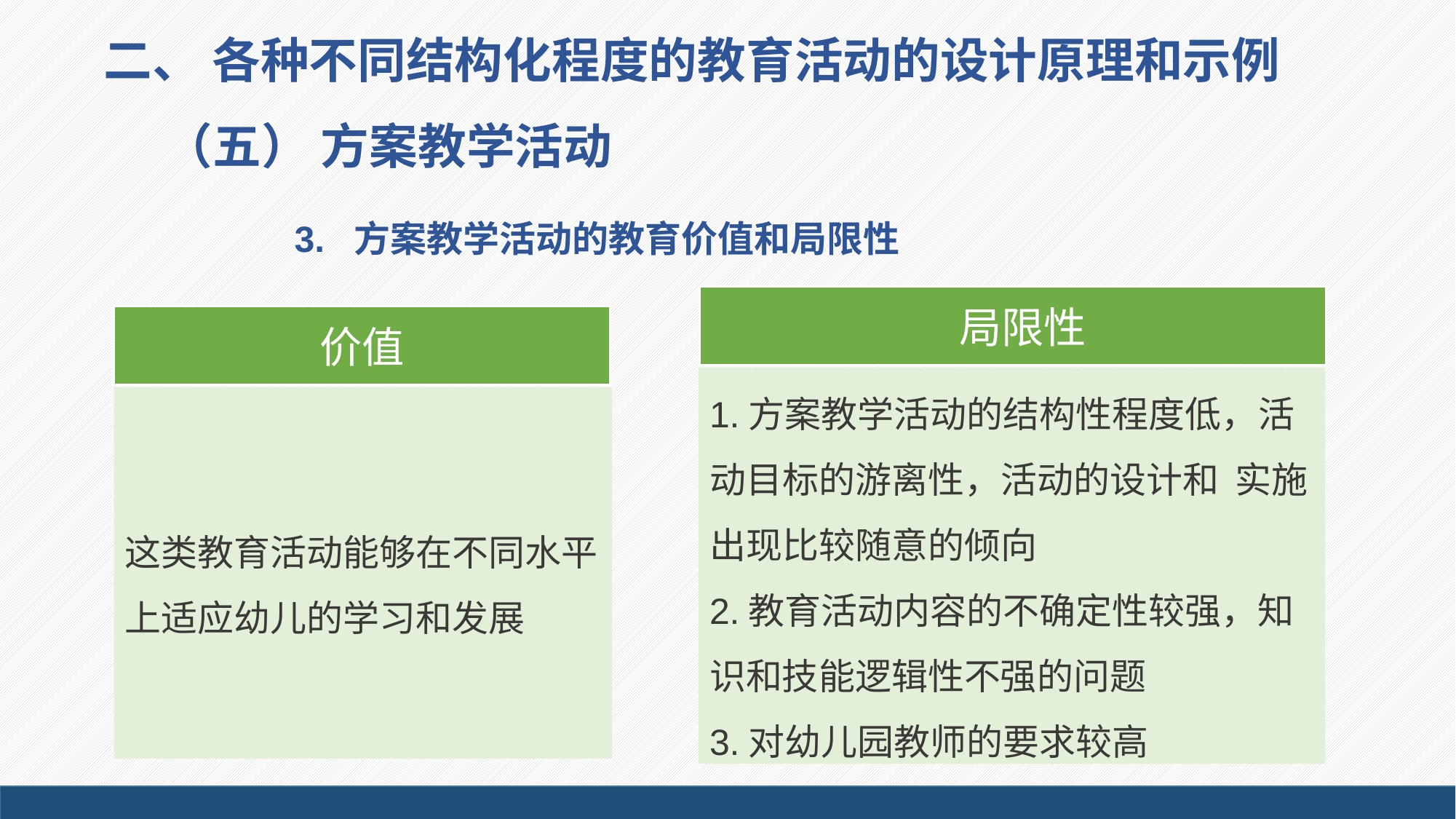

二、 各种不同结构化程度的教育活动的设计原理和示例
（五） 方案教学活动
3.  方案教学活动的教育价值和局限性
 局限性
价值
1.方案教学活动的结构性程度低，活动目标的游离性，活动的设计和  实施出现比较随意的倾向
2.教育活动内容的不确定性较强，知识和技能逻辑性不强的问题
3.对幼儿园教师的要求较高
这类教育活动能够在不同水平上适应幼儿的学习和发展